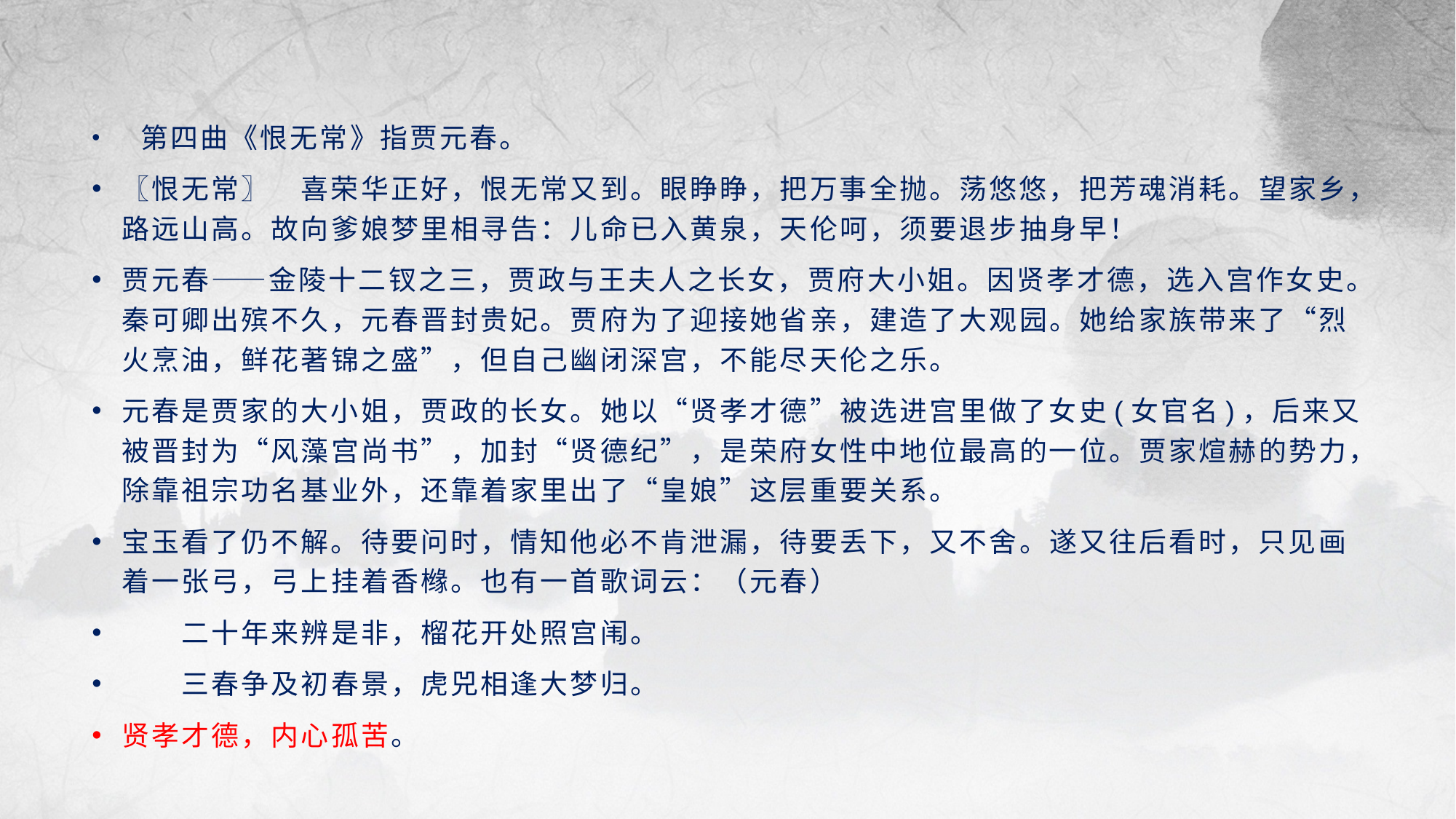

第四曲《恨无常》指贾元春。
〖恨无常〗　喜荣华正好，恨无常又到。眼睁睁，把万事全抛。荡悠悠，把芳魂消耗。望家乡，路远山高。故向爹娘梦里相寻告：儿命已入黄泉，天伦呵，须要退步抽身早！
贾元春——金陵十二钗之三，贾政与王夫人之长女，贾府大小姐。因贤孝才德，选入宫作女史。秦可卿出殡不久，元春晋封贵妃。贾府为了迎接她省亲，建造了大观园。她给家族带来了“烈火烹油，鲜花著锦之盛”，但自己幽闭深宫，不能尽天伦之乐。
元春是贾家的大小姐，贾政的长女。她以“贤孝才德”被选进宫里做了女史(女官名)，后来又被晋封为“风藻宫尚书”，加封“贤德纪”，是荣府女性中地位最高的一位。贾家煊赫的势力，除靠祖宗功名基业外，还靠着家里出了“皇娘”这层重要关系。
宝玉看了仍不解。待要问时，情知他必不肯泄漏，待要丢下，又不舍。遂又往后看时，只见画着一张弓，弓上挂着香橼。也有一首歌词云：（元春）
　　二十年来辨是非，榴花开处照宫闱。
　　三春争及初春景，虎兕相逢大梦归。
贤孝才德，内心孤苦。